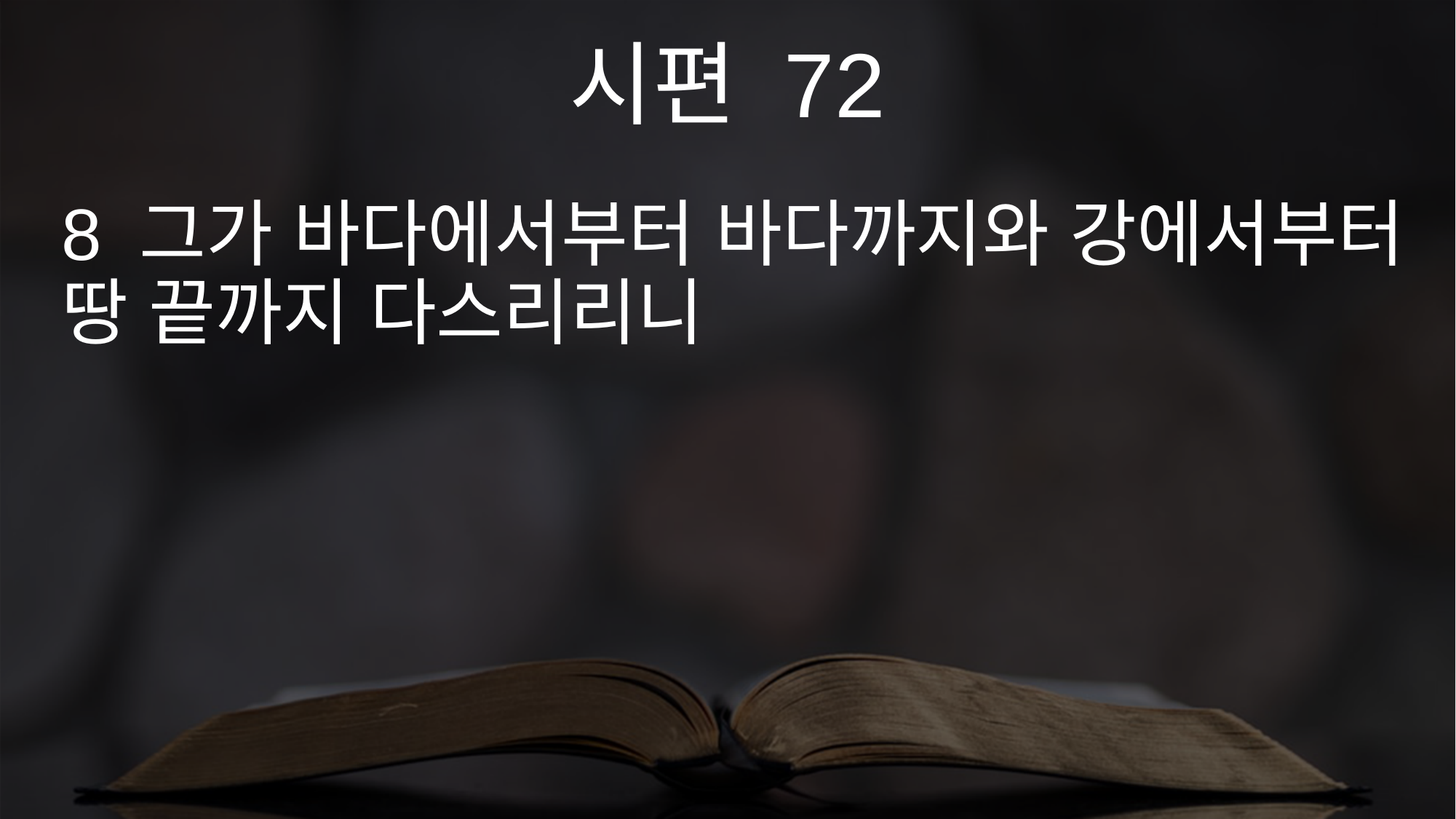

시편 72
8 그가 바다에서부터 바다까지와 강에서부터 땅 끝까지 다스리리니